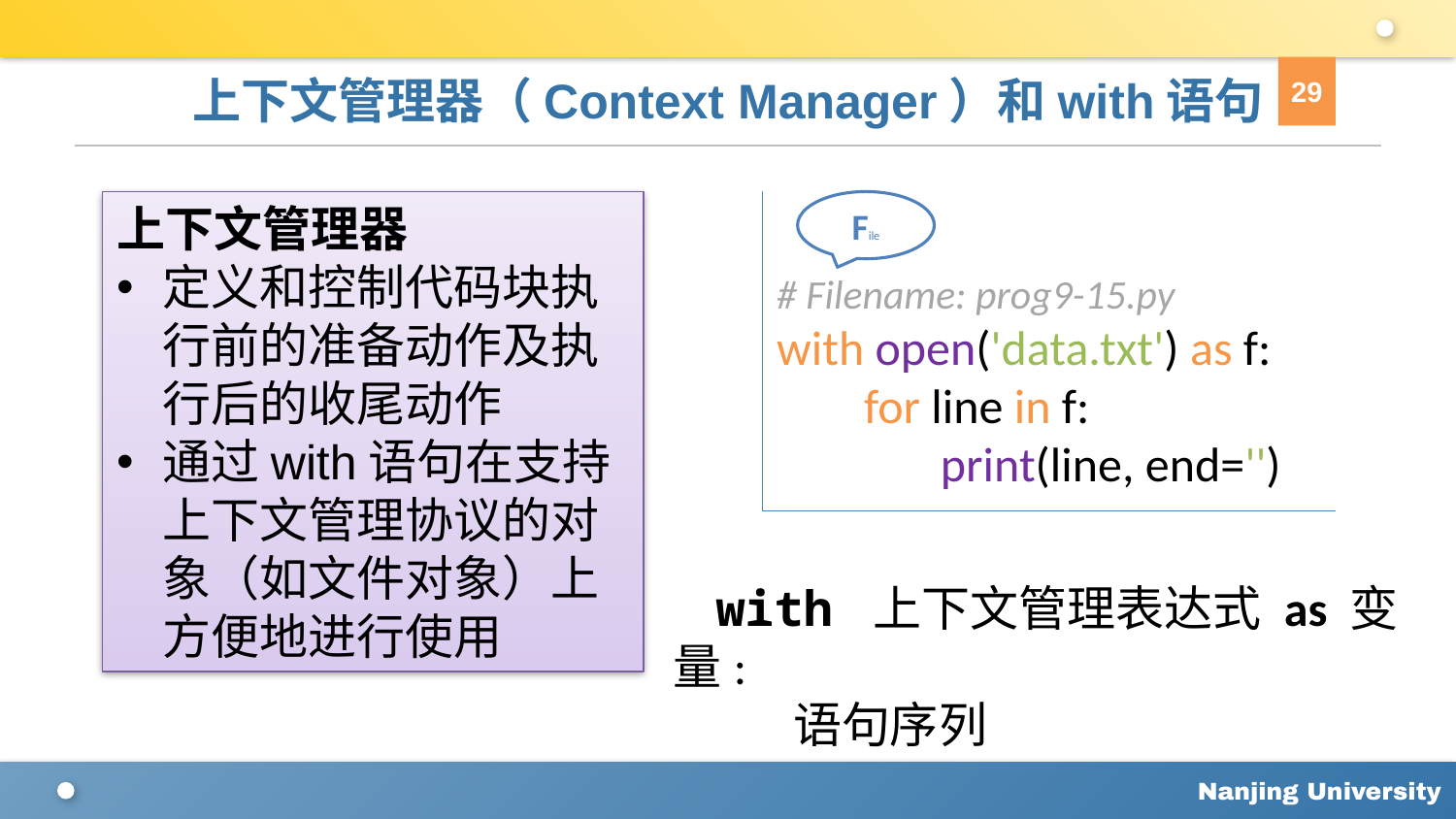

29
# 上下文管理器（Context Manager）和with语句
上下文管理器
定义和控制代码块执行前的准备动作及执行后的收尾动作
通过with语句在支持上下文管理协议的对象（如文件对象）上方便地进行使用

# Filename: prog9-15.py
with open('data.txt') as f:
        for line in f:
               print(line, end='')
File
with 上下文管理表达式 as 变量:
      语句序列